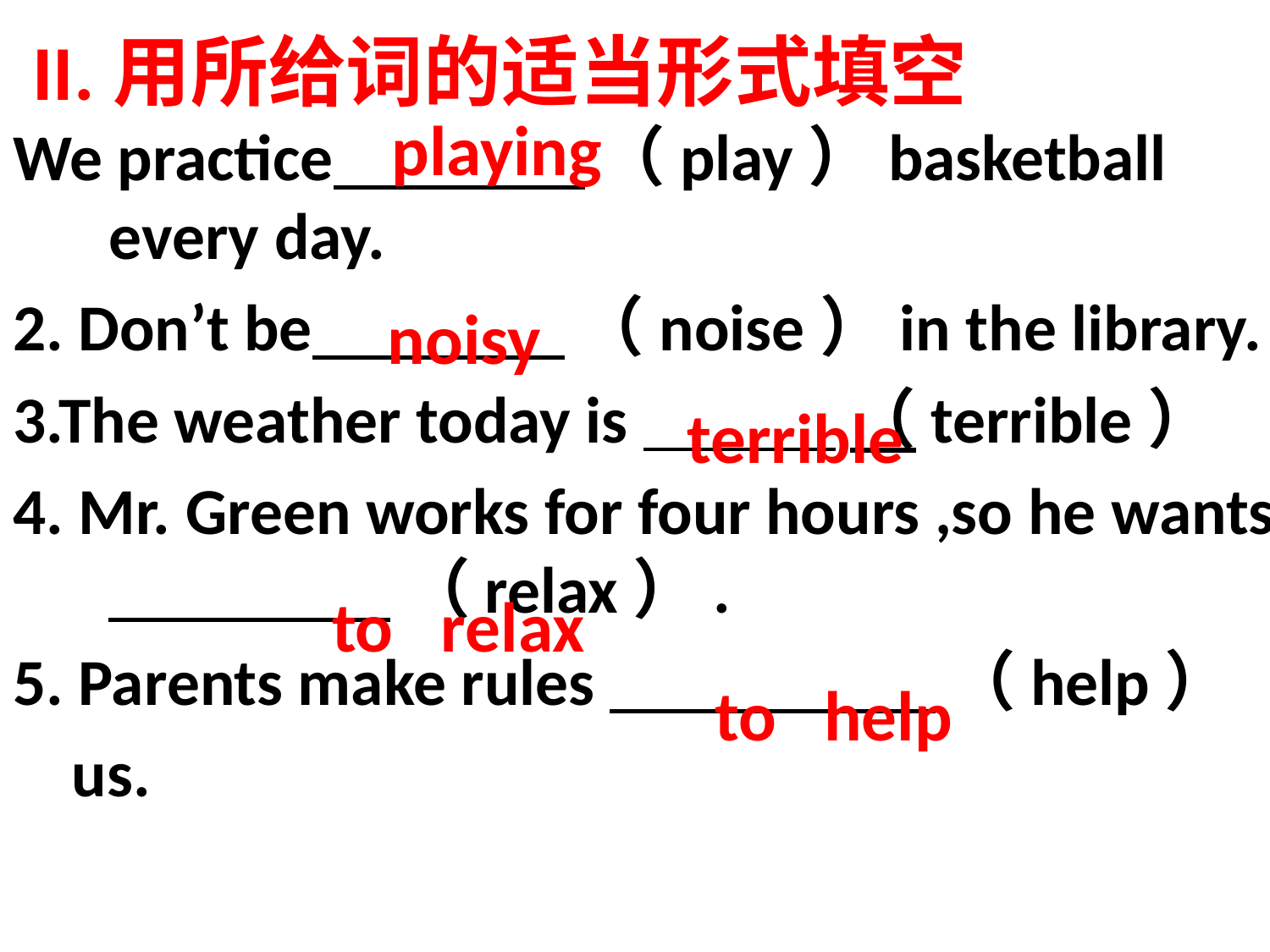

# II.用所给词的适当形式填空
  playing
We practice                 （play）basketball every day.
2. Don’t be                 （noise）in the library.
3.The weather today is              （terrible）
4. Mr. Green works for four hours ,so he wants                    （relax）.
5. Parents make rules                       （help）
    us.
   noisy
terrible
  to   relax
   to   help